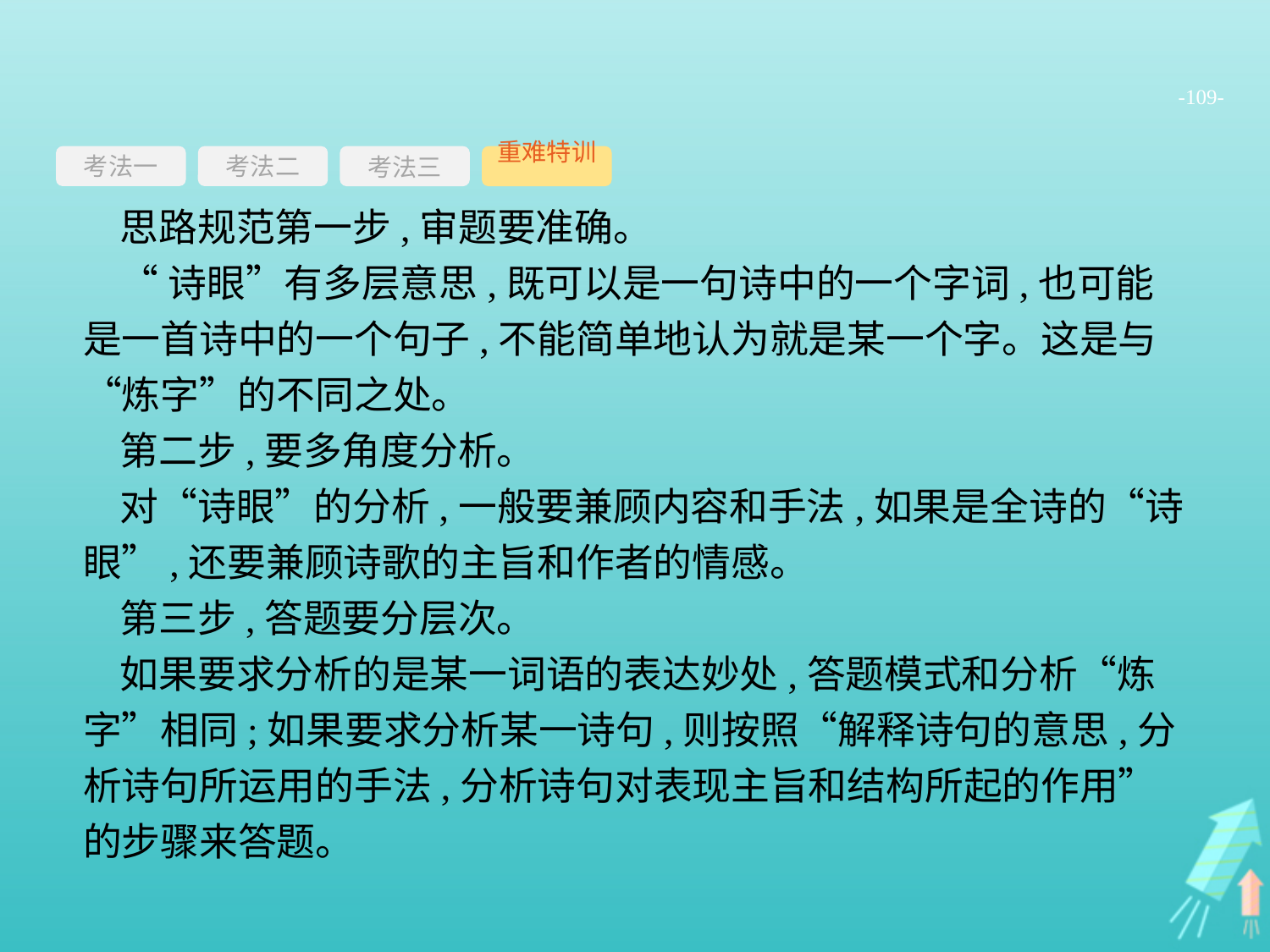

-109-
考法一
考法三
重难特训
考法二
思路规范第一步,审题要准确。
“诗眼”有多层意思,既可以是一句诗中的一个字词,也可能是一首诗中的一个句子,不能简单地认为就是某一个字。这是与“炼字”的不同之处。
第二步,要多角度分析。
对“诗眼”的分析,一般要兼顾内容和手法,如果是全诗的“诗眼”,还要兼顾诗歌的主旨和作者的情感。
第三步,答题要分层次。
如果要求分析的是某一词语的表达妙处,答题模式和分析“炼字”相同;如果要求分析某一诗句,则按照“解释诗句的意思,分析诗句所运用的手法,分析诗句对表现主旨和结构所起的作用”的步骤来答题。